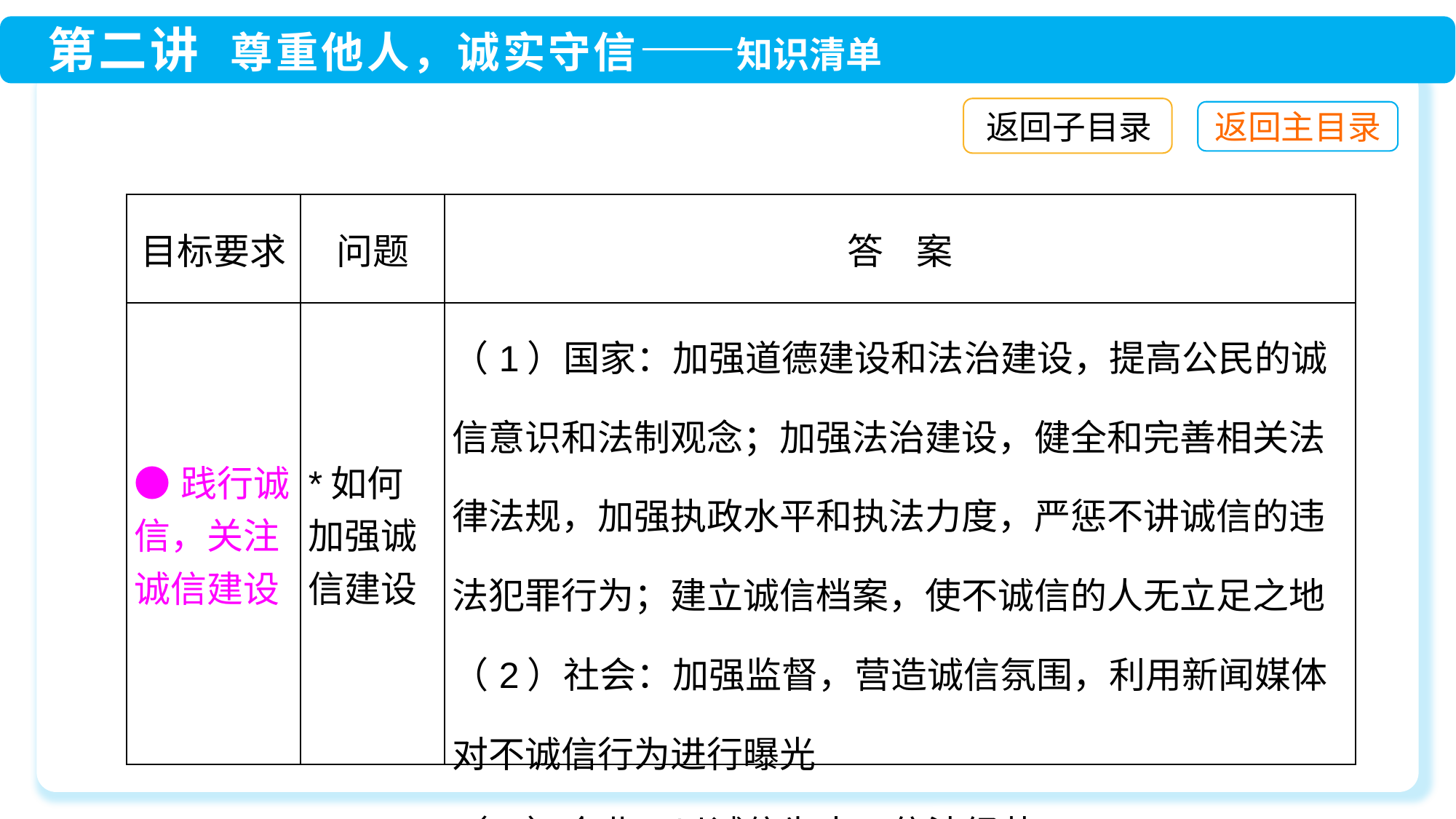

返回子目录
| 目标要求 | 问题 | 答 案 |
| --- | --- | --- |
| ●践行诚信，关注诚信建设 | \*如何加强诚信建设 | （1）国家：加强道德建设和法治建设，提高公民的诚信意识和法制观念；加强法治建设，健全和完善相关法律法规，加强执政水平和执法力度，严惩不讲诚信的违法犯罪行为；建立诚信档案，使不诚信的人无立足之地 （2）社会：加强监督，营造诚信氛围，利用新闻媒体对不诚信行为进行曝光 （3）企业：以诚信为本，依法经营 |